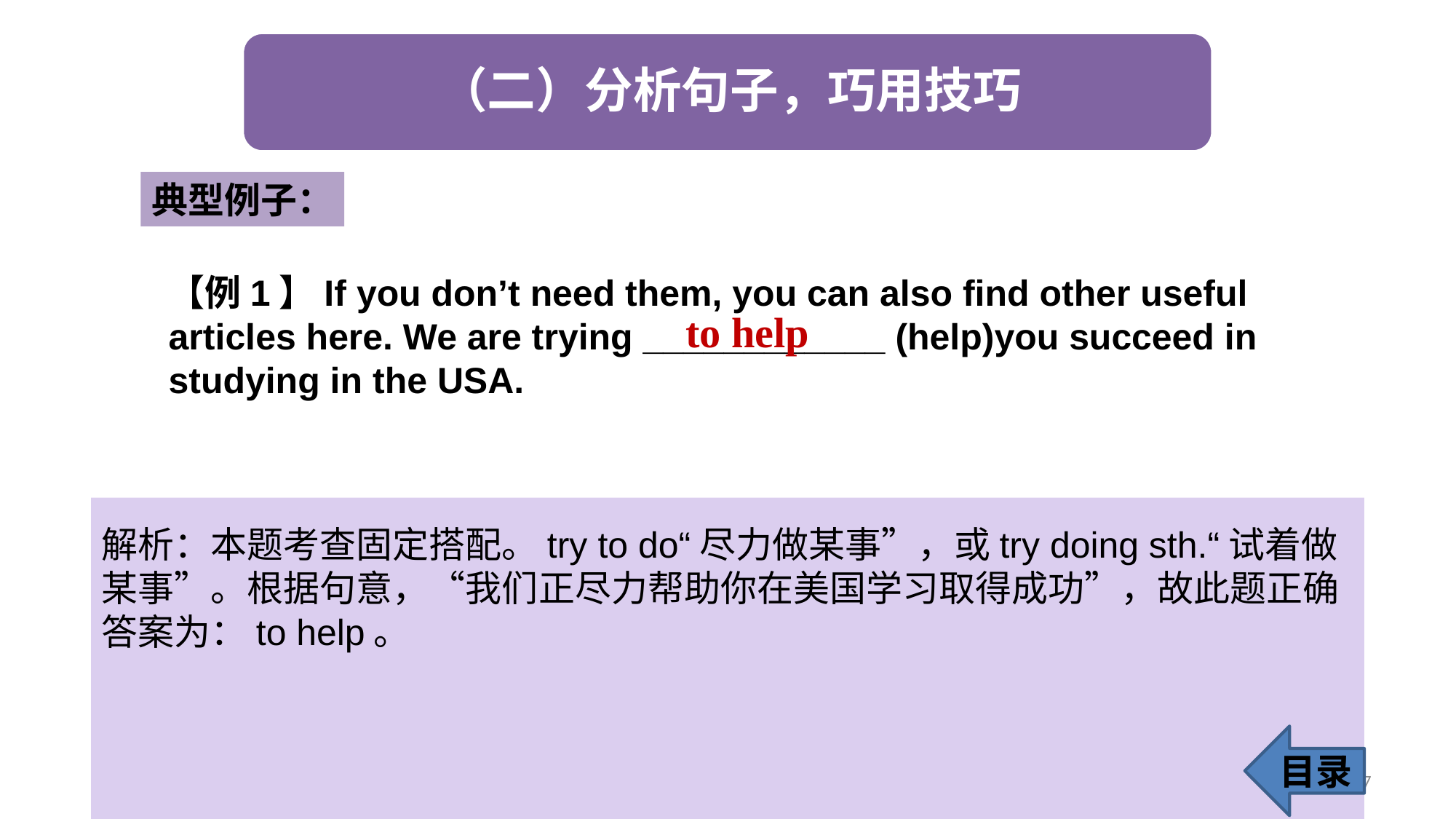

（二）分析句子，巧用技巧
典型例子：
【例1】If you don’t need them, you can also find other useful articles here. We are trying ____________ (help)you succeed in studying in the USA.
to help

解析：本题考查固定搭配。try to do“尽力做某事”，或try doing sth.“试着做某事”。根据句意，“我们正尽力帮助你在美国学习取得成功”，故此题正确答案为：to help。
目录
17